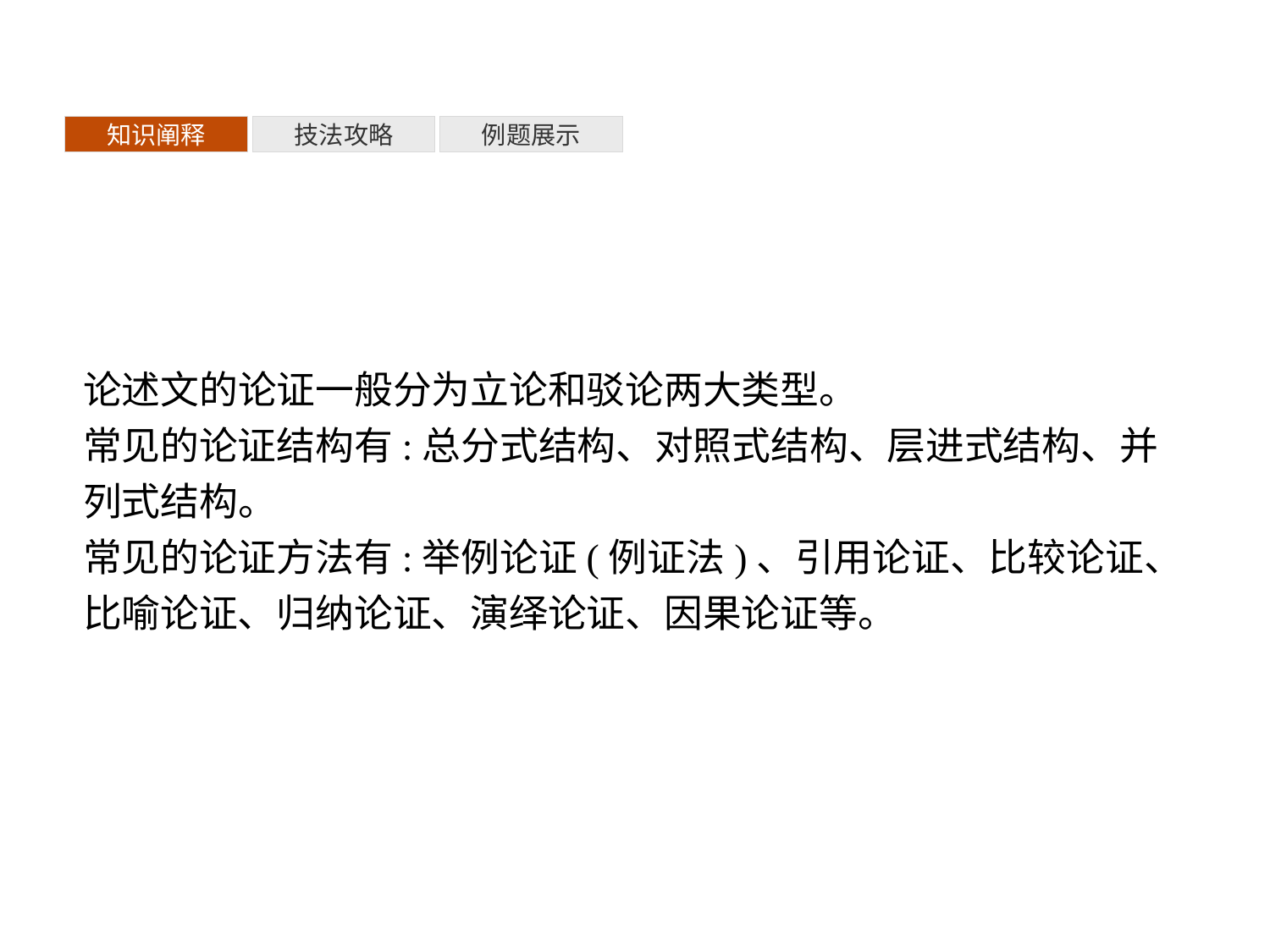

知识阐释
技法攻略
例题展示
论述文的论证一般分为立论和驳论两大类型。
常见的论证结构有:总分式结构、对照式结构、层进式结构、并列式结构。
常见的论证方法有:举例论证(例证法)、引用论证、比较论证、比喻论证、归纳论证、演绎论证、因果论证等。